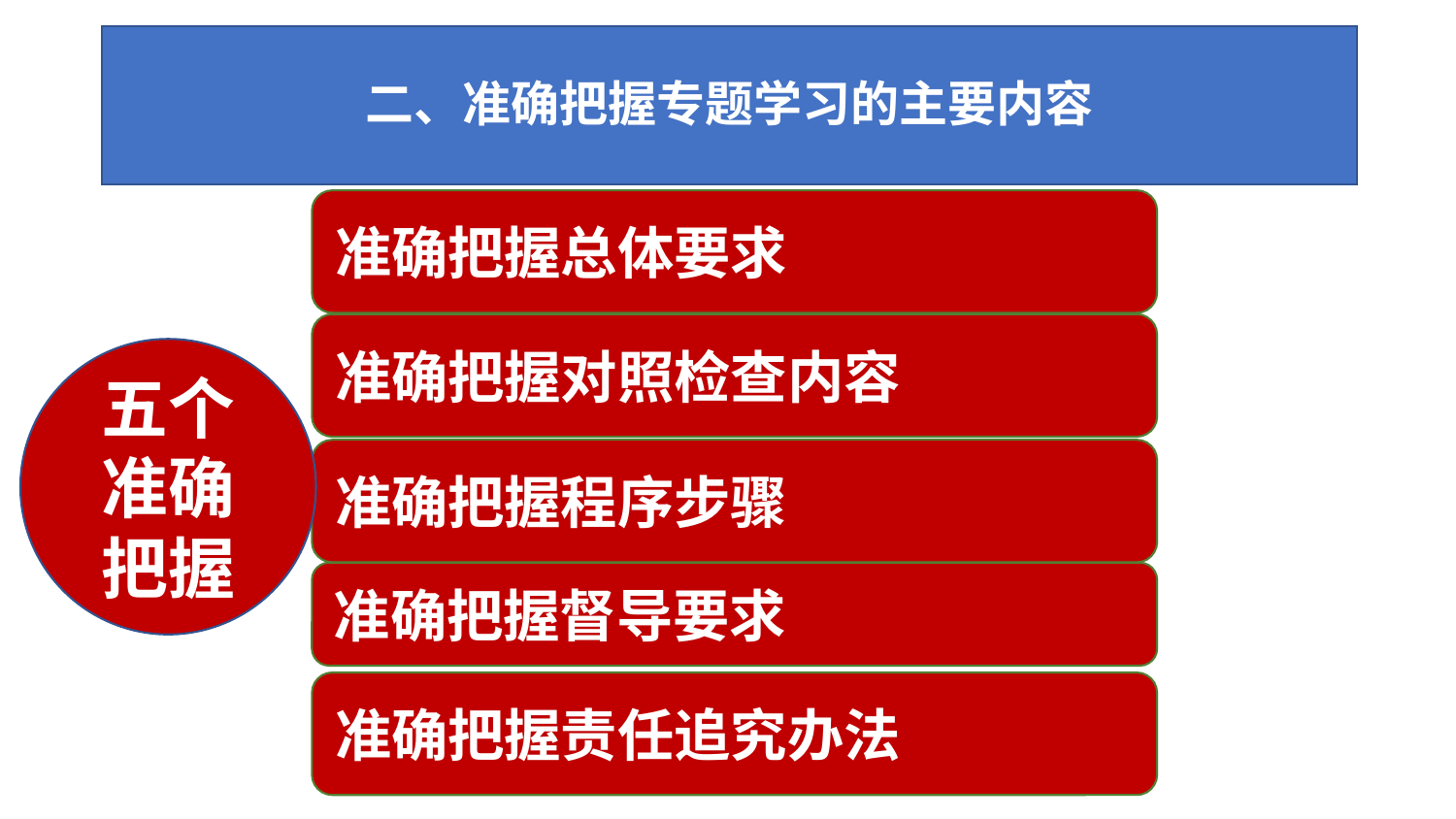

# 二、准确把握专题学习的主要内容
准确把握总体要求
准确把握对照检查内容
准确把握程序步骤
准确把握督导要求
准确把握责任追究办法
五个准确把握